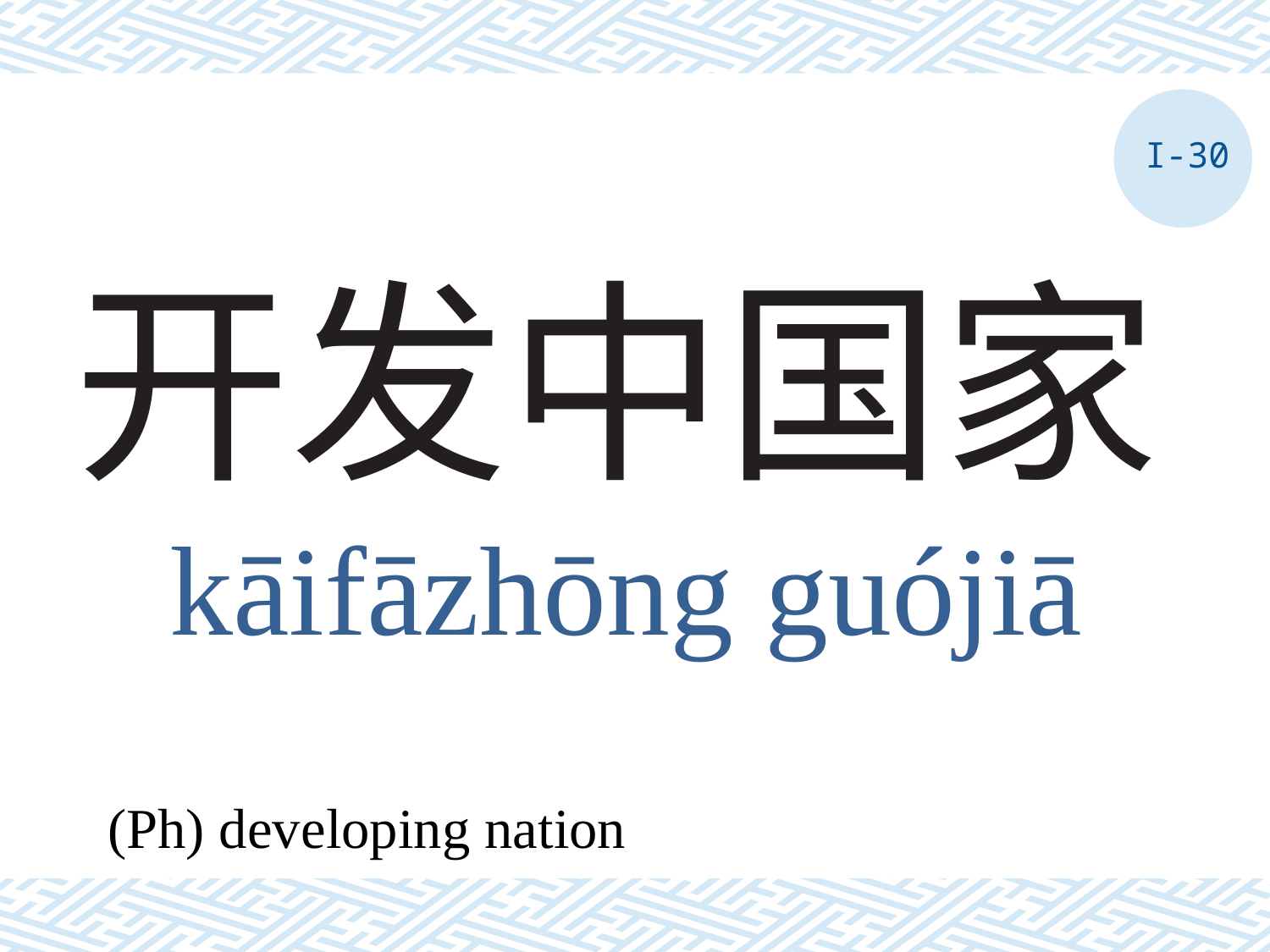

I-30

# 开发中国家
kāifāzhōng guójiā
(Ph) developing nation